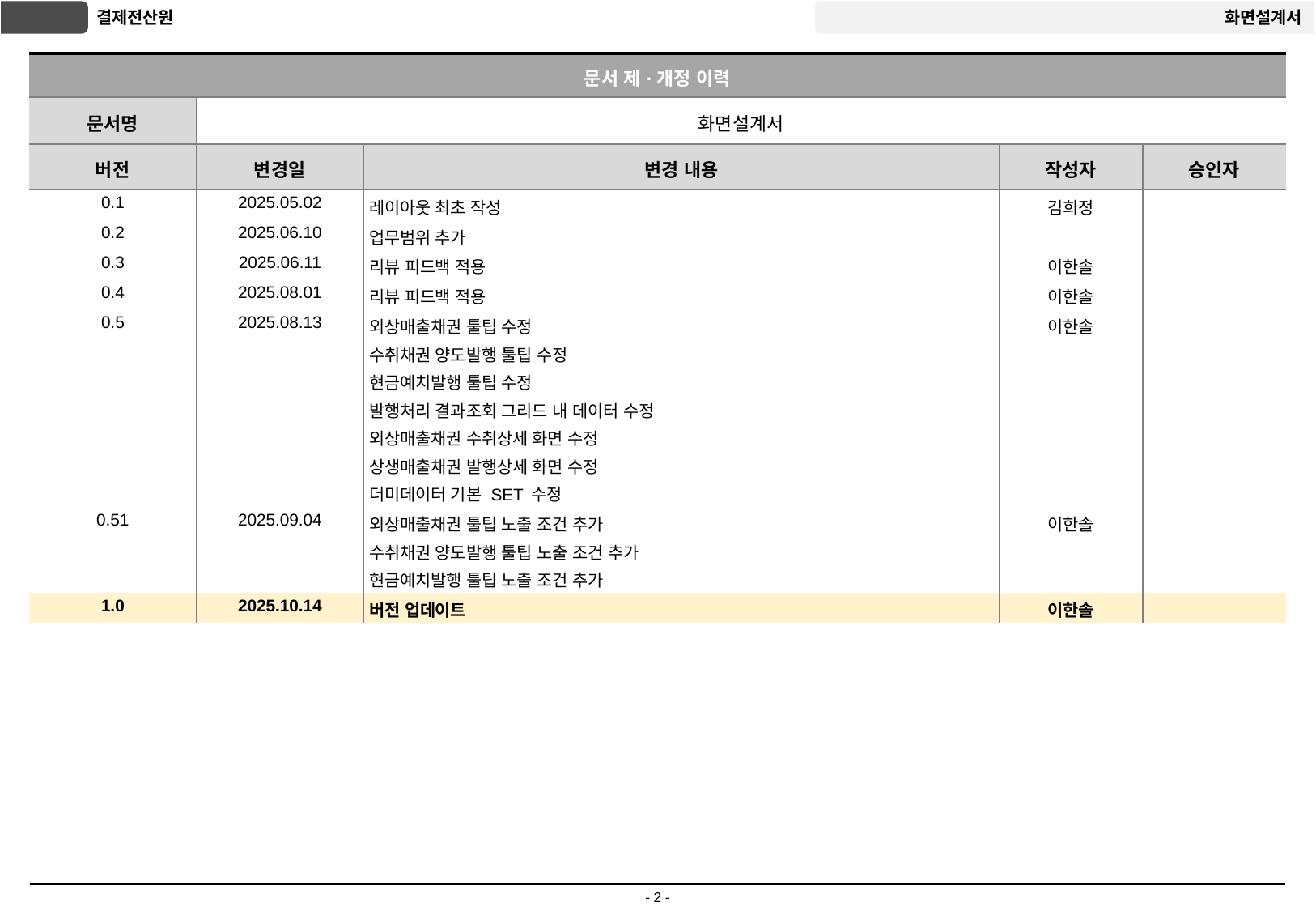

| 문서 제·개정 이력 |  |  |  |  |
| --- | --- | --- | --- | --- |
| 문서명 | 화면설계서 |  |  |  |
| 버전 | 변경일 | 변경 내용 | 작성자 | 승인자 |
| 0.1 | 2025.05.02 | 레이아웃 최초 작성 | 김희정 |  |
| 0.2 | 2025.06.10 | 업무범위 추가 |  |  |
| 0.3 | 2025.06.11 | 리뷰 피드백 적용 | 이한솔 |  |
| 0.4 | 2025.08.01 | 리뷰 피드백 적용 | 이한솔 |  |
| 0.5 | 2025.08.13 | 외상매출채권 툴팁 수정 수취채권 양도발행 툴팁 수정 현금예치발행 툴팁 수정 발행처리 결과조회 그리드 내 데이터 수정 외상매출채권 수취상세 화면 수정 상생매출채권 발행상세 화면 수정 더미데이터 기본 SET 수정 | 이한솔 |  |
| 0.51 | 2025.09.04 | 외상매출채권 툴팁 노출 조건 추가 수취채권 양도발행 툴팁 노출 조건 추가 현금예치발행 툴팁 노출 조건 추가 | 이한솔 |  |
| 1.0 | 2025.10.14 | 버전 업데이트 | 이한솔 |  |
# 문서 제·개정 이력